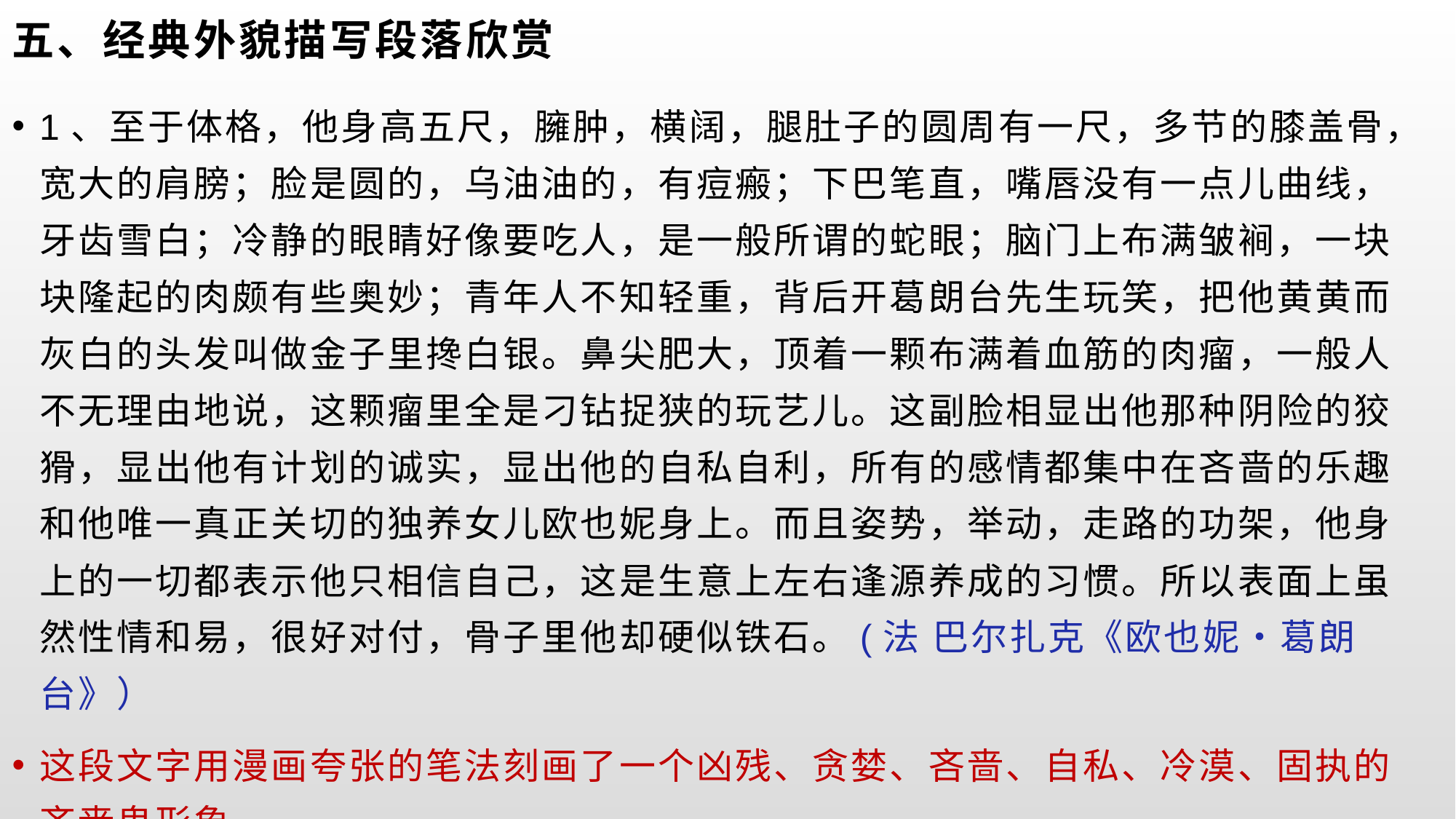

# 五、经典外貌描写段落欣赏
1、至于体格，他身高五尺，臃肿，横阔，腿肚子的圆周有一尺，多节的膝盖骨，宽大的肩膀；脸是圆的，乌油油的，有痘瘢；下巴笔直，嘴唇没有一点儿曲线，牙齿雪白；冷静的眼睛好像要吃人，是一般所谓的蛇眼；脑门上布满皱裥，一块块隆起的肉颇有些奥妙；青年人不知轻重，背后开葛朗台先生玩笑，把他黄黄而灰白的头发叫做金子里搀白银。鼻尖肥大，顶着一颗布满着血筋的肉瘤，一般人不无理由地说，这颗瘤里全是刁钻捉狭的玩艺儿。这副脸相显出他那种阴险的狡猾，显出他有计划的诚实，显出他的自私自利，所有的感情都集中在吝啬的乐趣和他唯一真正关切的独养女儿欧也妮身上。而且姿势，举动，走路的功架，他身上的一切都表示他只相信自己，这是生意上左右逢源养成的习惯。所以表面上虽然性情和易，很好对付，骨子里他却硬似铁石。(法 巴尔扎克《欧也妮•葛朗台》）
这段文字用漫画夸张的笔法刻画了一个凶残、贪婪、吝啬、自私、冷漠、固执的吝啬鬼形象。